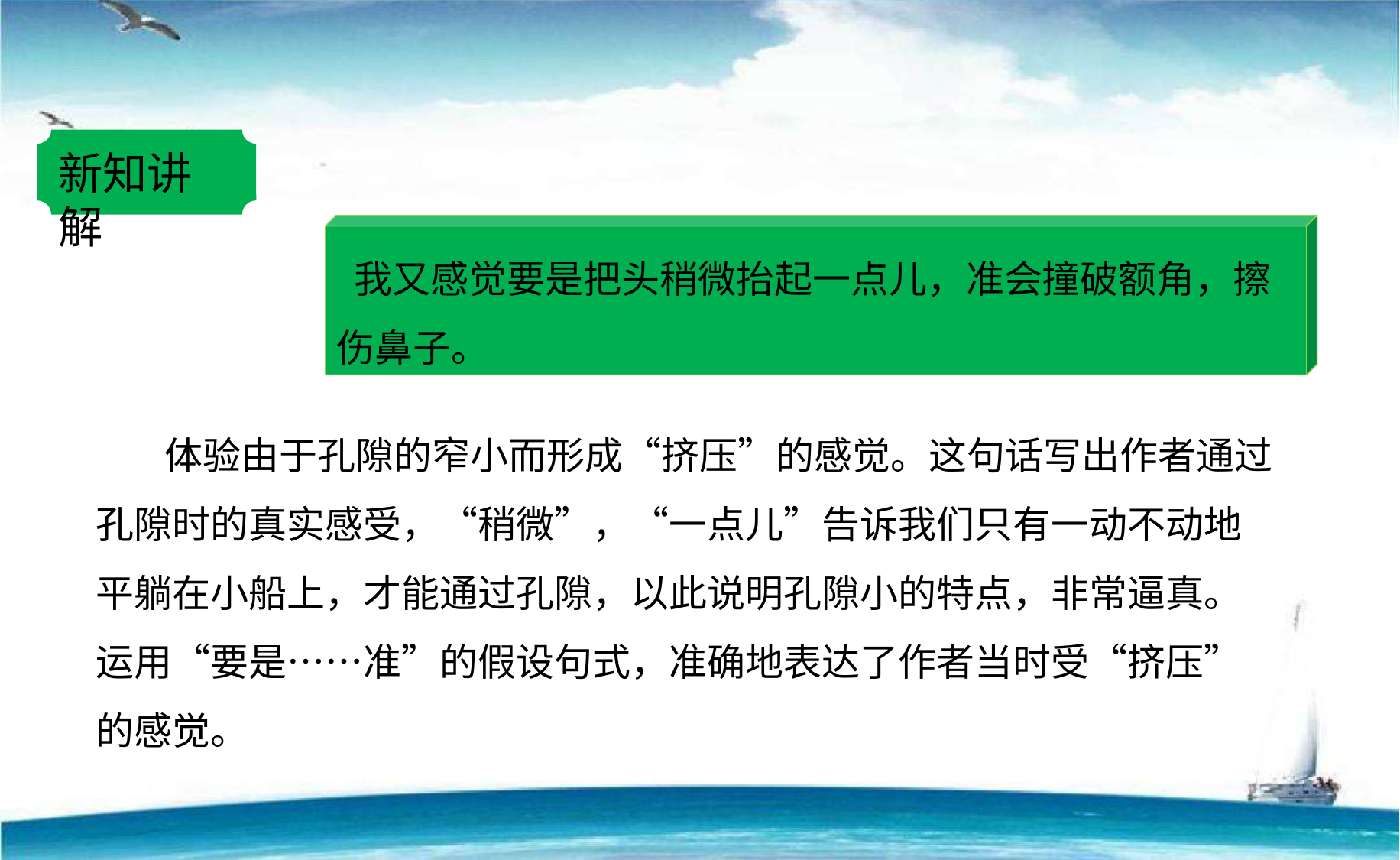

新知讲解
 我又感觉要是把头稍微抬起一点儿，准会撞破额角，擦伤鼻子。
       体验由于孔隙的窄小而形成“挤压”的感觉。这句话写出作者通过孔隙时的真实感受，“稍微”，“一点儿”告诉我们只有一动不动地平躺在小船上，才能通过孔隙，以此说明孔隙小的特点，非常逼真。运用“要是……准”的假设句式，准确地表达了作者当时受“挤压”的感觉。